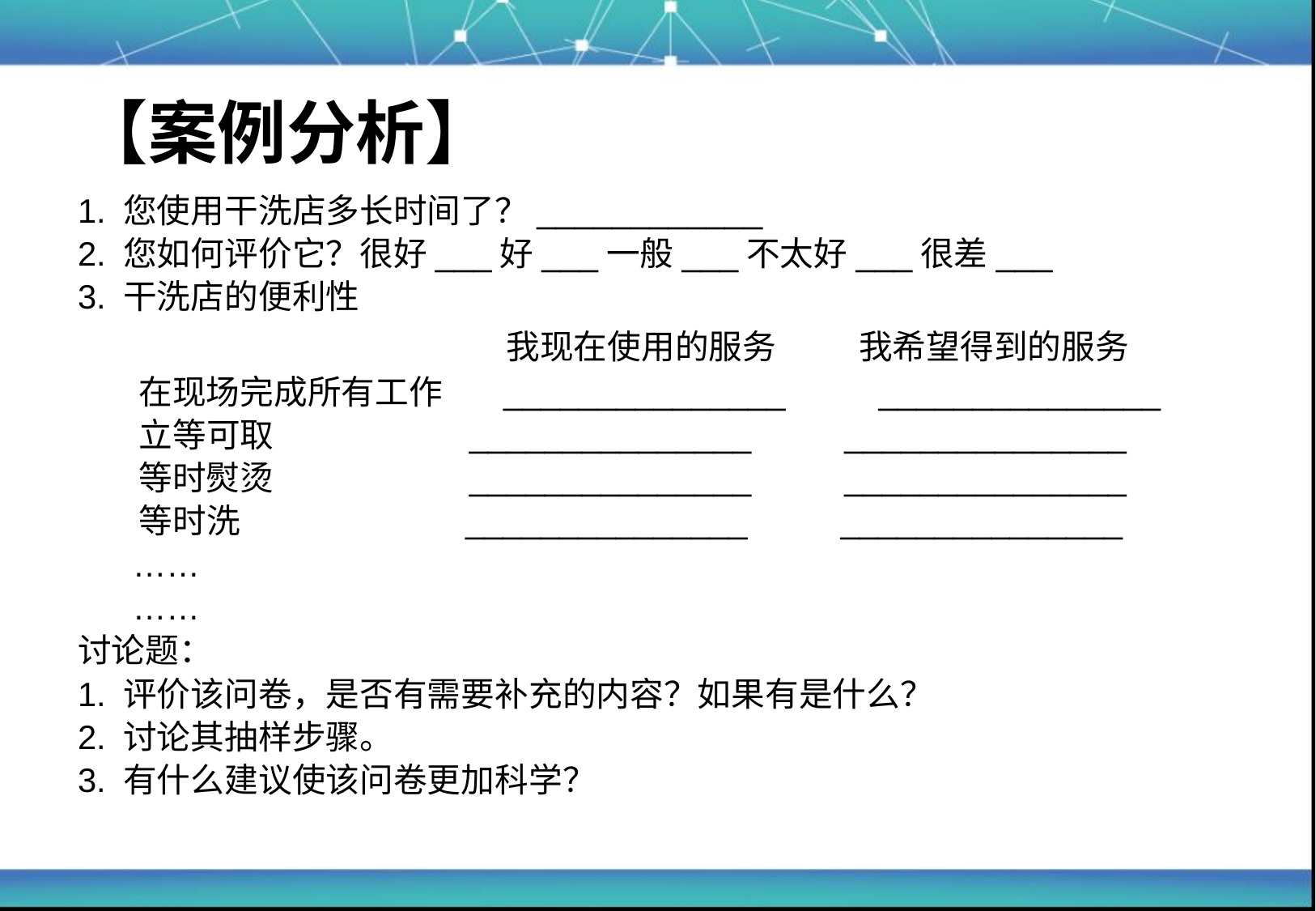

# 【案例分析】
1. 您使用干洗店多长时间了？____________
2. 您如何评价它？很好___好___一般___不太好___很差___
3. 干洗店的便利性
                                              我现在使用的服务           我希望得到的服务
	 在现场完成所有工作       _______________          _______________
	 立等可取                         _______________          _______________
	 等时熨烫                         _______________          _______________
	 等时洗                             _______________          _______________
	 ……
	 ……
讨论题：
1. 评价该问卷，是否有需要补充的内容？如果有是什么？
2. 讨论其抽样步骤。
3. 有什么建议使该问卷更加科学？